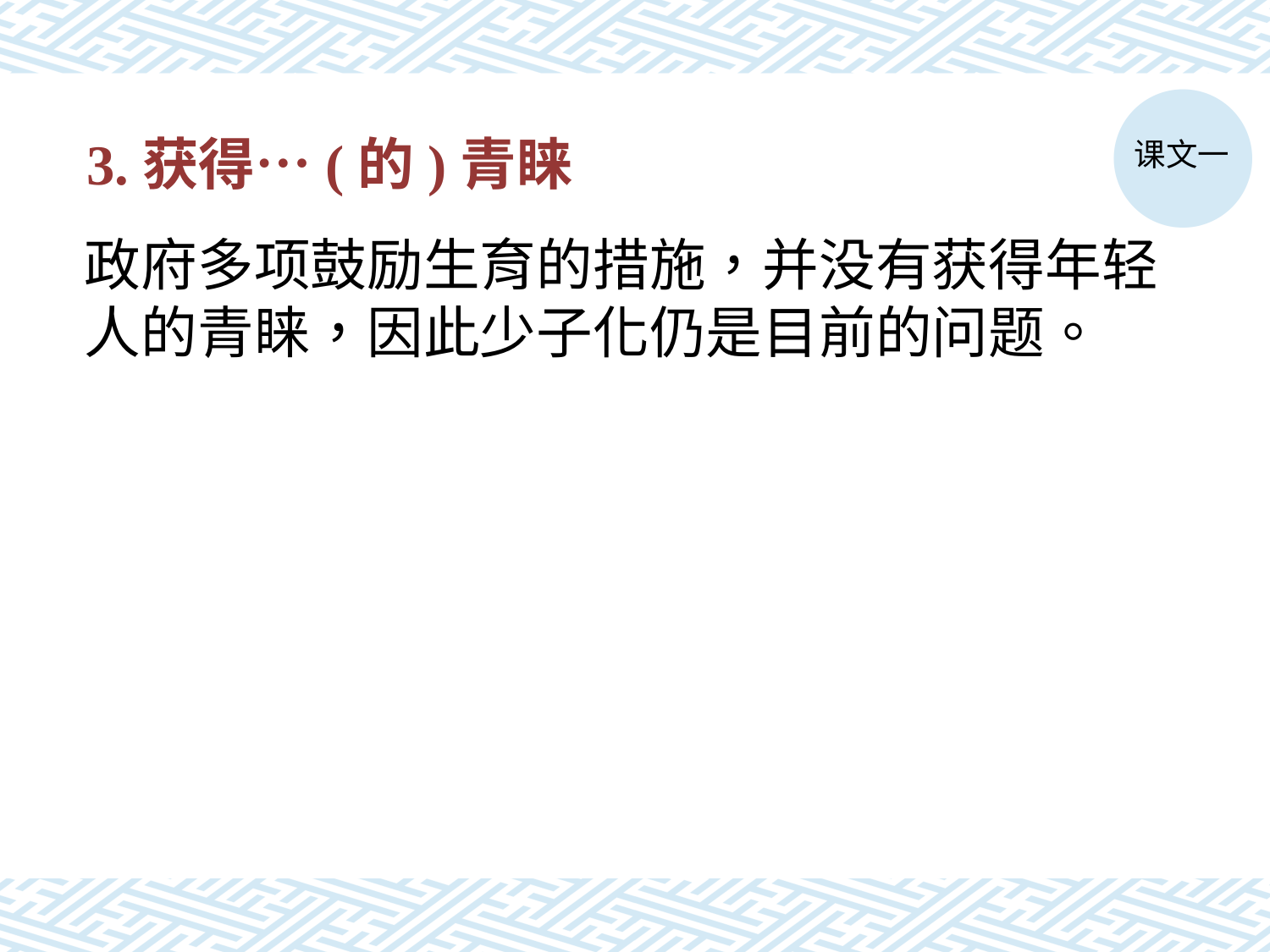

课文一
# 3.获得…(的)青睐
政府多项鼓励生育的措施，并没有获得年轻人的青睐，因此少子化仍是目前的问题。